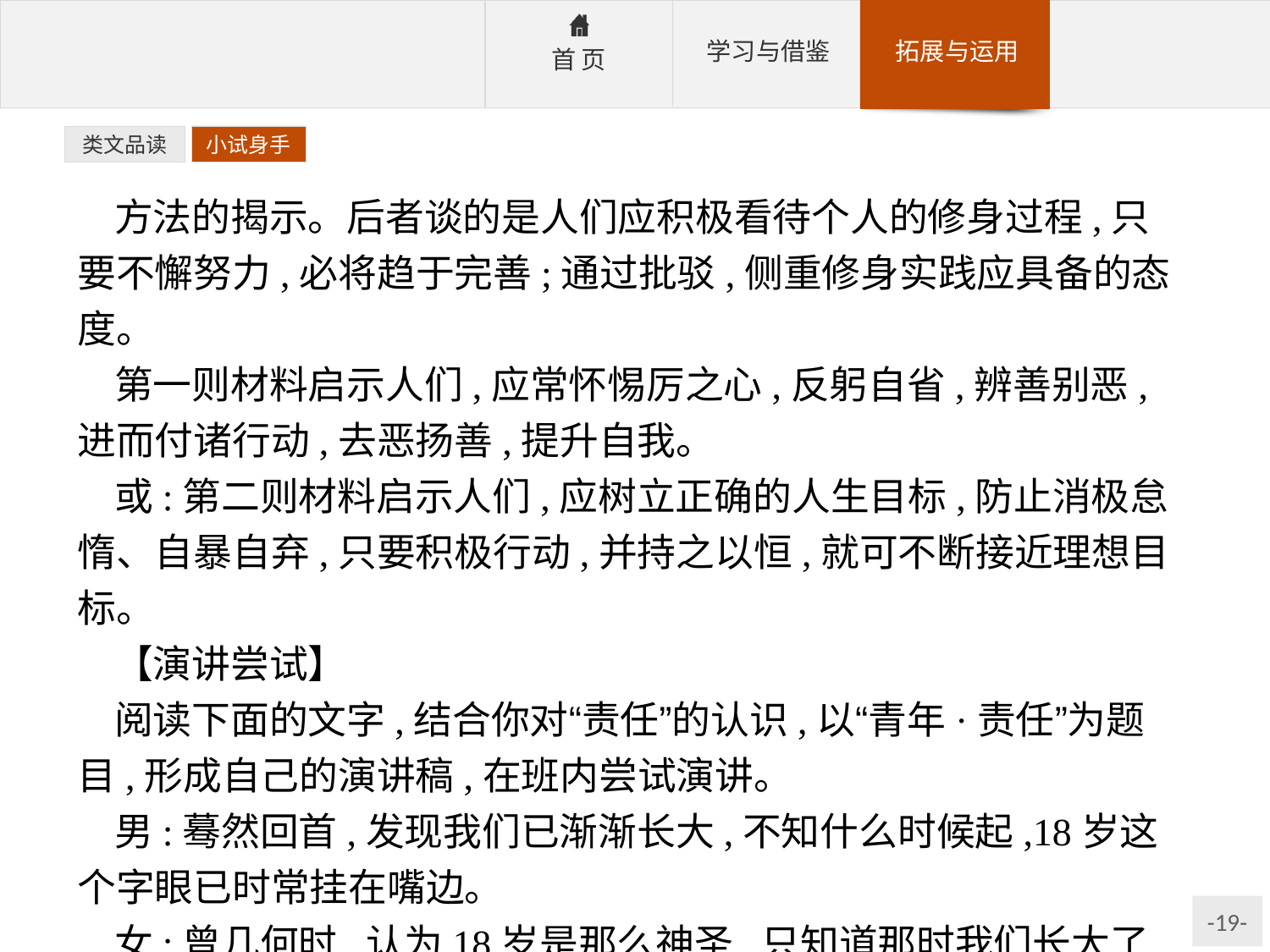

类文品读
小试身手
方法的揭示。后者谈的是人们应积极看待个人的修身过程,只要不懈努力,必将趋于完善;通过批驳,侧重修身实践应具备的态度。
第一则材料启示人们,应常怀惕厉之心,反躬自省,辨善别恶,进而付诸行动,去恶扬善,提升自我。
或:第二则材料启示人们,应树立正确的人生目标,防止消极怠惰、自暴自弃,只要积极行动,并持之以恒,就可不断接近理想目标。
【演讲尝试】
阅读下面的文字,结合你对“责任”的认识,以“青年·责任”为题目,形成自己的演讲稿,在班内尝试演讲。
男:蓦然回首,发现我们已渐渐长大,不知什么时候起,18岁这个字眼已时常挂在嘴边。
女:曾几何时,认为18岁是那么神圣,只知道那时我们长大了,可以飞得更高更远。